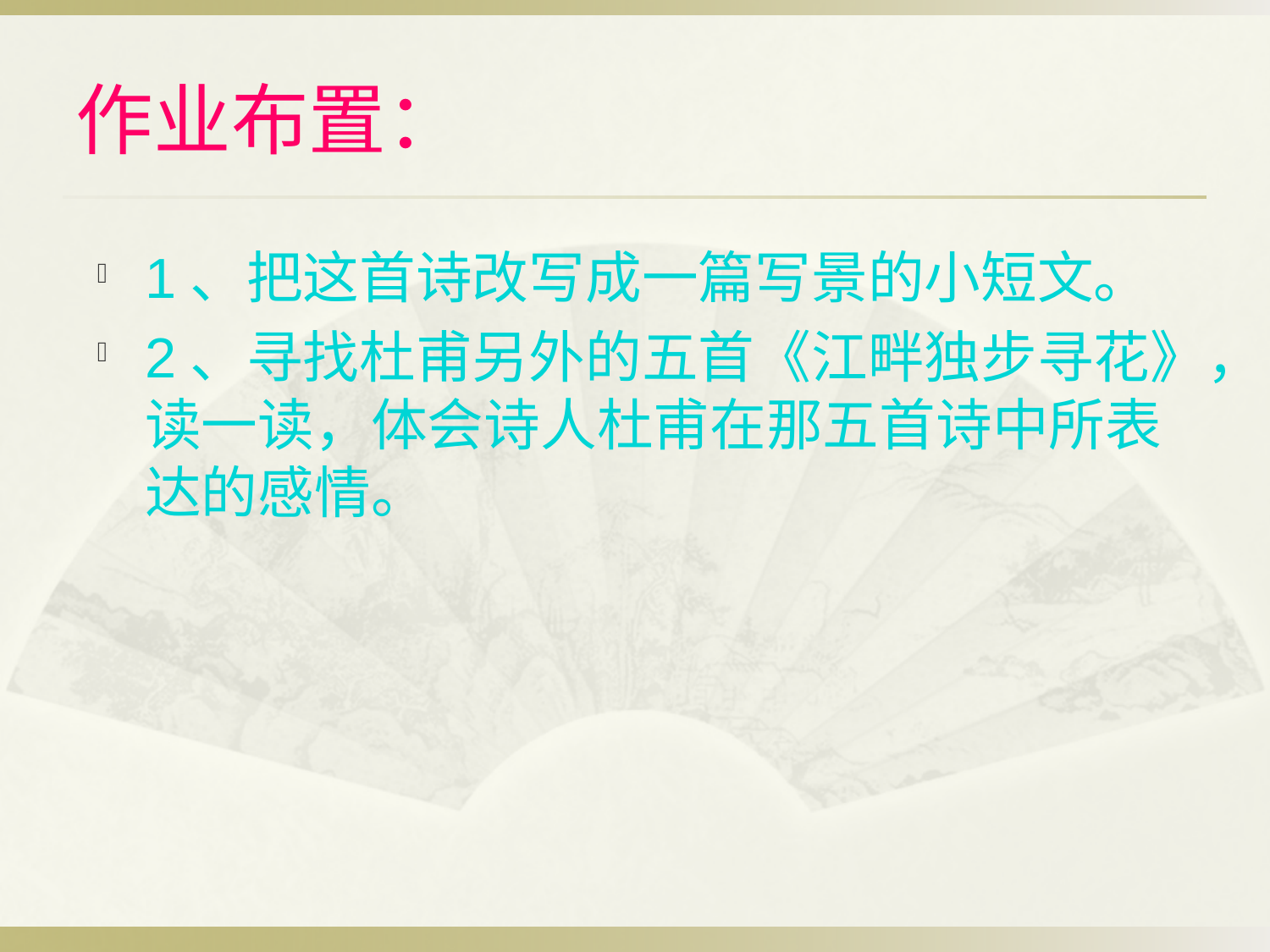

# 作业布置：
1、把这首诗改写成一篇写景的小短文。
2、寻找杜甫另外的五首《江畔独步寻花》，读一读，体会诗人杜甫在那五首诗中所表达的感情。